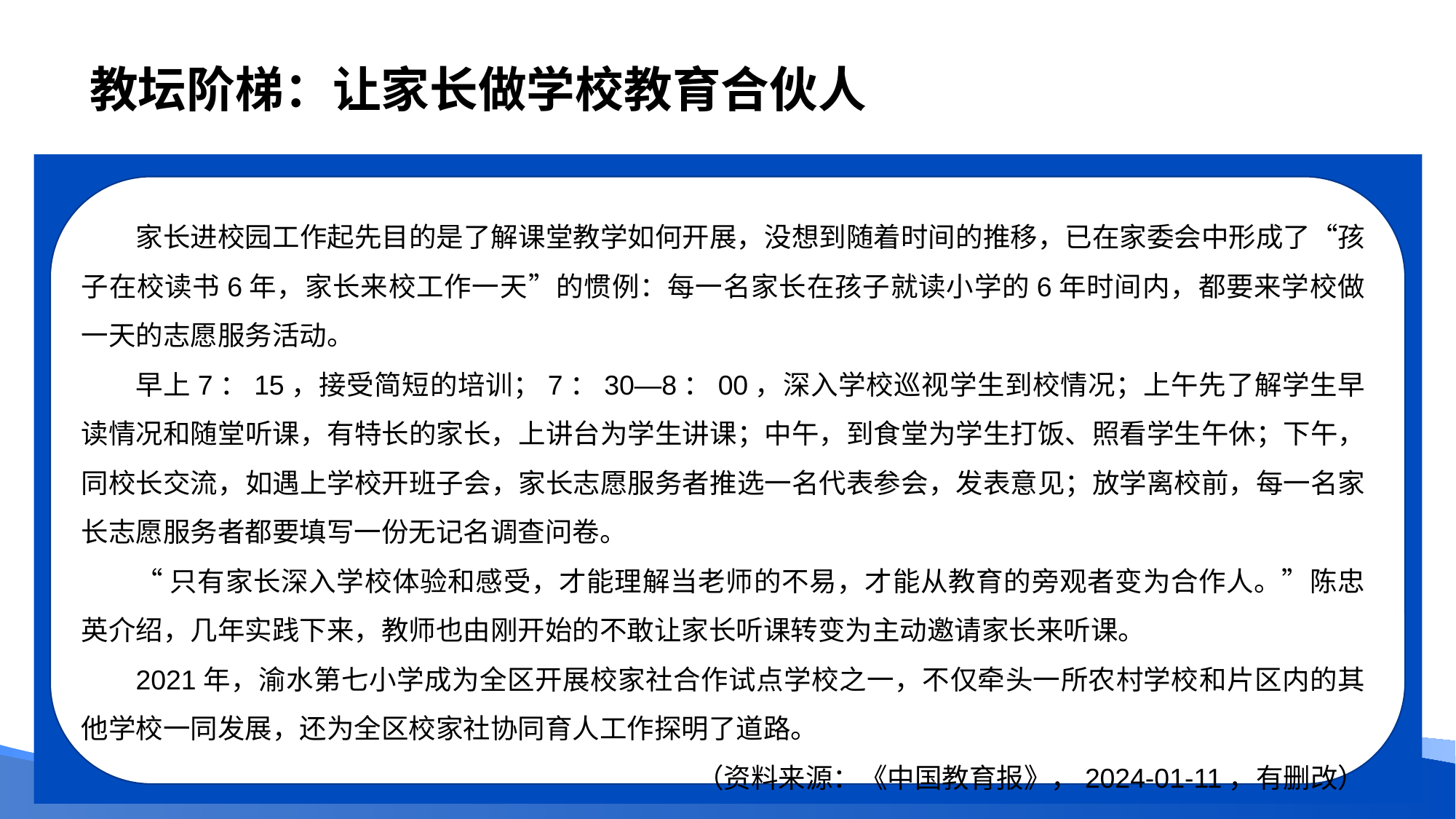

# 教坛阶梯：让家长做学校教育合伙人

家长进校园工作起先目的是了解课堂教学如何开展，没想到随着时间的推移，已在家委会中形成了“孩子在校读书6年，家长来校工作一天”的惯例：每一名家长在孩子就读小学的6年时间内，都要来学校做一天的志愿服务活动。
早上7：15，接受简短的培训；7：30—8：00，深入学校巡视学生到校情况；上午先了解学生早读情况和随堂听课，有特长的家长，上讲台为学生讲课；中午，到食堂为学生打饭、照看学生午休；下午，同校长交流，如遇上学校开班子会，家长志愿服务者推选一名代表参会，发表意见；放学离校前，每一名家长志愿服务者都要填写一份无记名调查问卷。
“只有家长深入学校体验和感受，才能理解当老师的不易，才能从教育的旁观者变为合作人。”陈忠英介绍，几年实践下来，教师也由刚开始的不敢让家长听课转变为主动邀请家长来听课。
2021年，渝水第七小学成为全区开展校家社合作试点学校之一，不仅牵头一所农村学校和片区内的其他学校一同发展，还为全区校家社协同育人工作探明了道路。
（资料来源：《中国教育报》，2024-01-11，有删改）